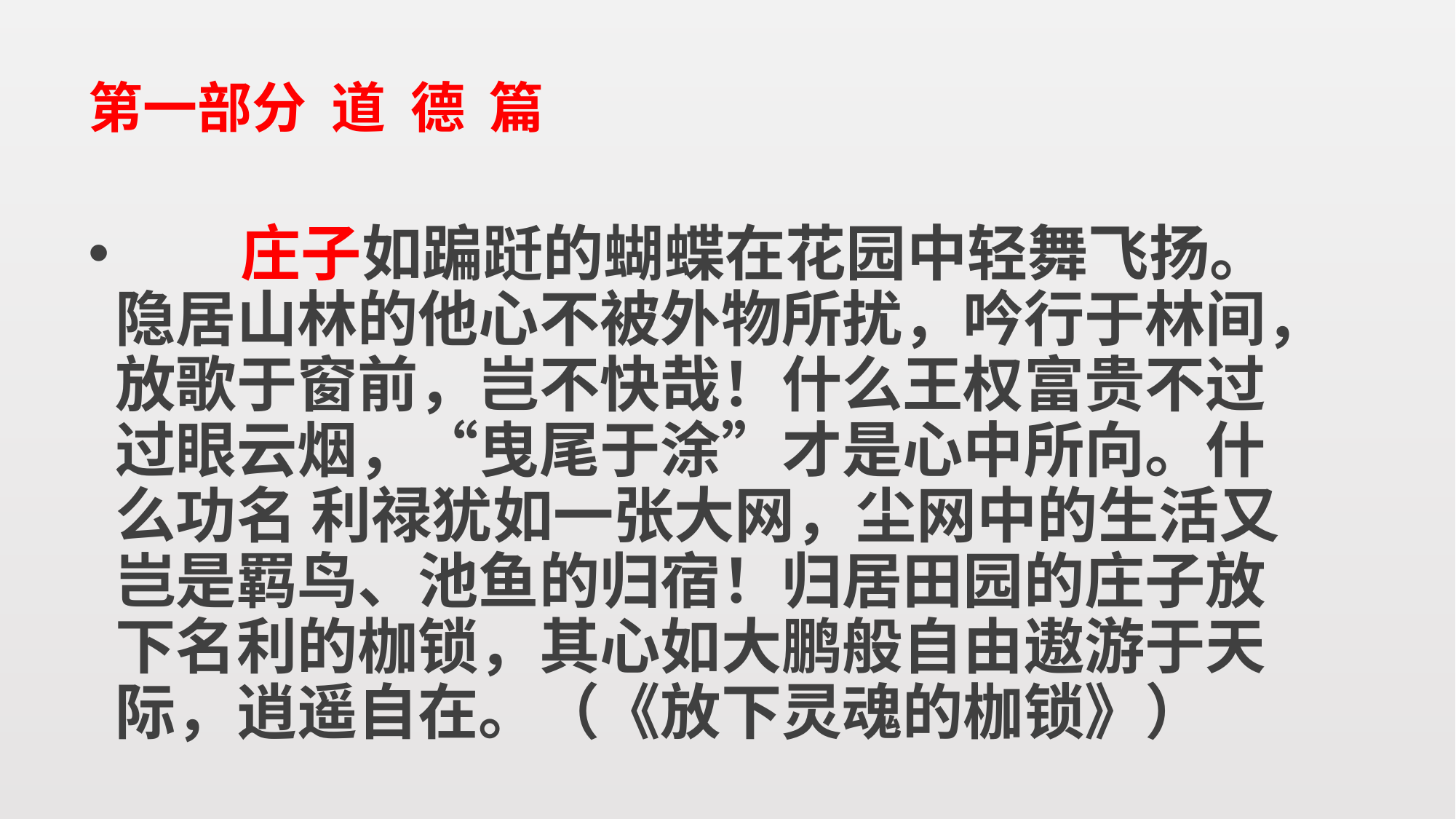

# 第一部分  道  德  篇
        庄子如蹁跹的蝴蝶在花园中轻舞飞扬。隐居山林的他心不被外物所扰，吟行于林间，放歌于窗前，岂不快哉！什么王权富贵不过过眼云烟，“曳尾于涂”才是心中所向。什么功名 利禄犹如一张大网，尘网中的生活又岂是羁鸟、池鱼的归宿！归居田园的庄子放下名利的枷锁，其心如大鹏般自由遨游于天际，逍遥自在。（《放下灵魂的枷锁》）